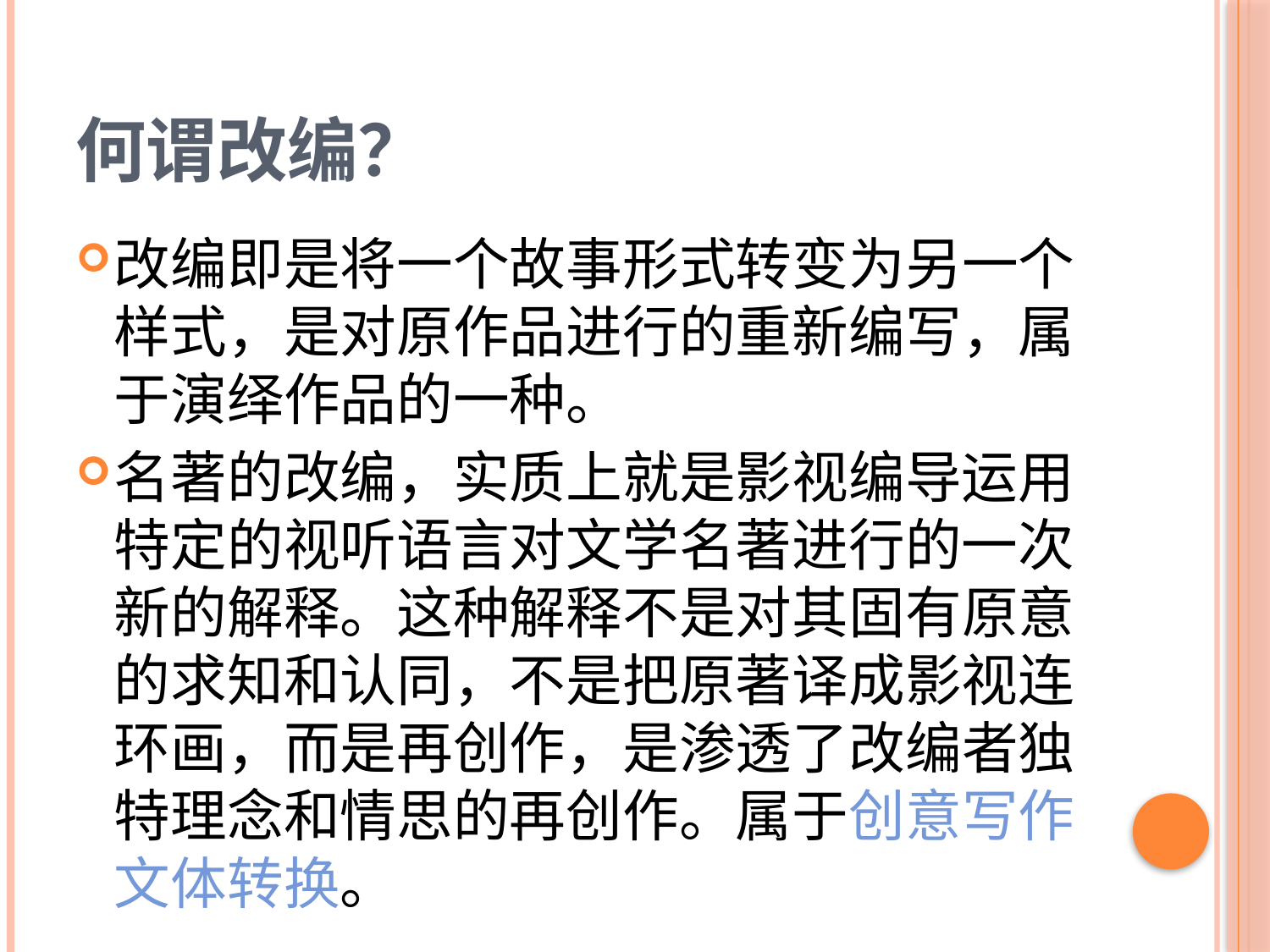

# 何谓改编？
改编即是将一个故事形式转变为另一个样式，是对原作品进行的重新编写，属于演绎作品的一种。
名著的改编，实质上就是影视编导运用特定的视听语言对文学名著进行的一次新的解释。这种解释不是对其固有原意的求知和认同，不是把原著译成影视连环画，而是再创作，是渗透了改编者独特理念和情思的再创作。属于创意写作文体转换。